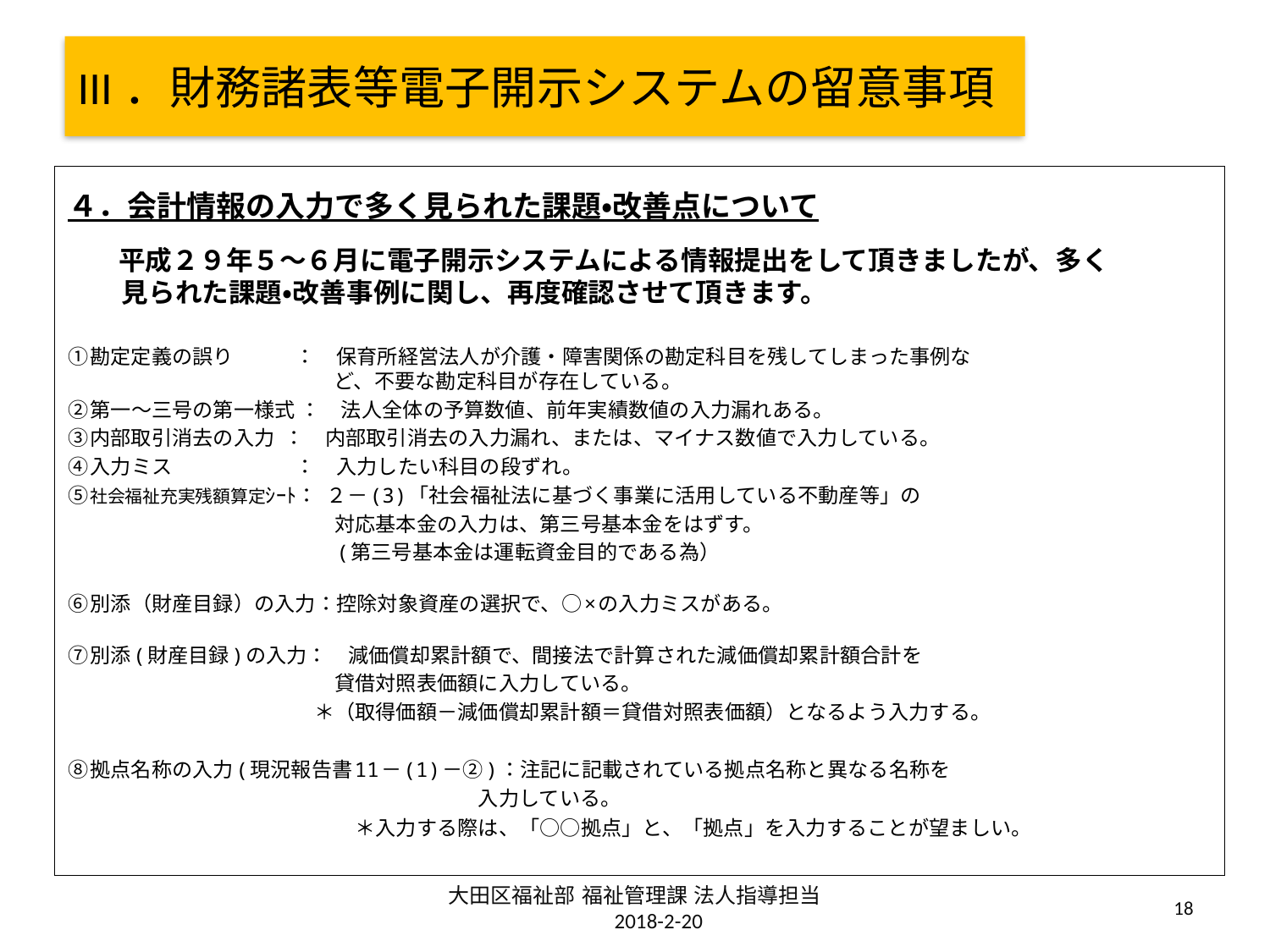

# III．財務諸表等電子開示システムの留意事項

４．会計情報の入力で多く見られた課題・改善点について

　　平成２９年５～６月に電子開示システムによる情報提出をして頂きましたが、多く　
　　見られた課題・改善事例に関し、再度確認させて頂きます。
①勘定定義の誤り　　　：　保育所経営法人が介護・障害関係の勘定科目を残してしまった事例な
　　　　　　　　　　　　　ど、不要な勘定科目が存在している。
②第一～三号の第一様式 ：　法人全体の予算数値、前年実績数値の入力漏れある。
③内部取引消去の入力  ：　内部取引消去の入力漏れ、または、マイナス数値で入力している。
④入力ミス　　　　　　：　入力したい科目の段ずれ。
⑤社会福祉充実残額算定ｼｰﾄ：  ２－(3)「社会福祉法に基づく事業に活用している不動産等」の
　　　　　　　　　　　　　対応基本金の入力は、第三号基本金をはずす。
　　　　　　　　　　　　　(第三号基本金は運転資金目的である為）

⑥別添（財産目録）の入力：控除対象資産の選択で、○×の入力ミスがある。

⑦別添(財産目録)の入力：　減価償却累計額で、間接法で計算された減価償却累計額合計を
　　　　　　　　　　　　　貸借対照表価額に入力している。
　　　　　　　　　　　　＊（取得価額－減価償却累計額＝貸借対照表価額）となるよう入力する。

⑧拠点名称の入力(現況報告書11－(1)－②)：注記に記載されている拠点名称と異なる名称を
　　　　　　　　　　　　　　　　　　　　入力している。
　　　　　　　　　　　　　　＊入力する際は、「○○拠点」と、「拠点」を入力することが望ましい。
大田区福祉部 福祉管理課 法人指導担当　　2018-2-20
18